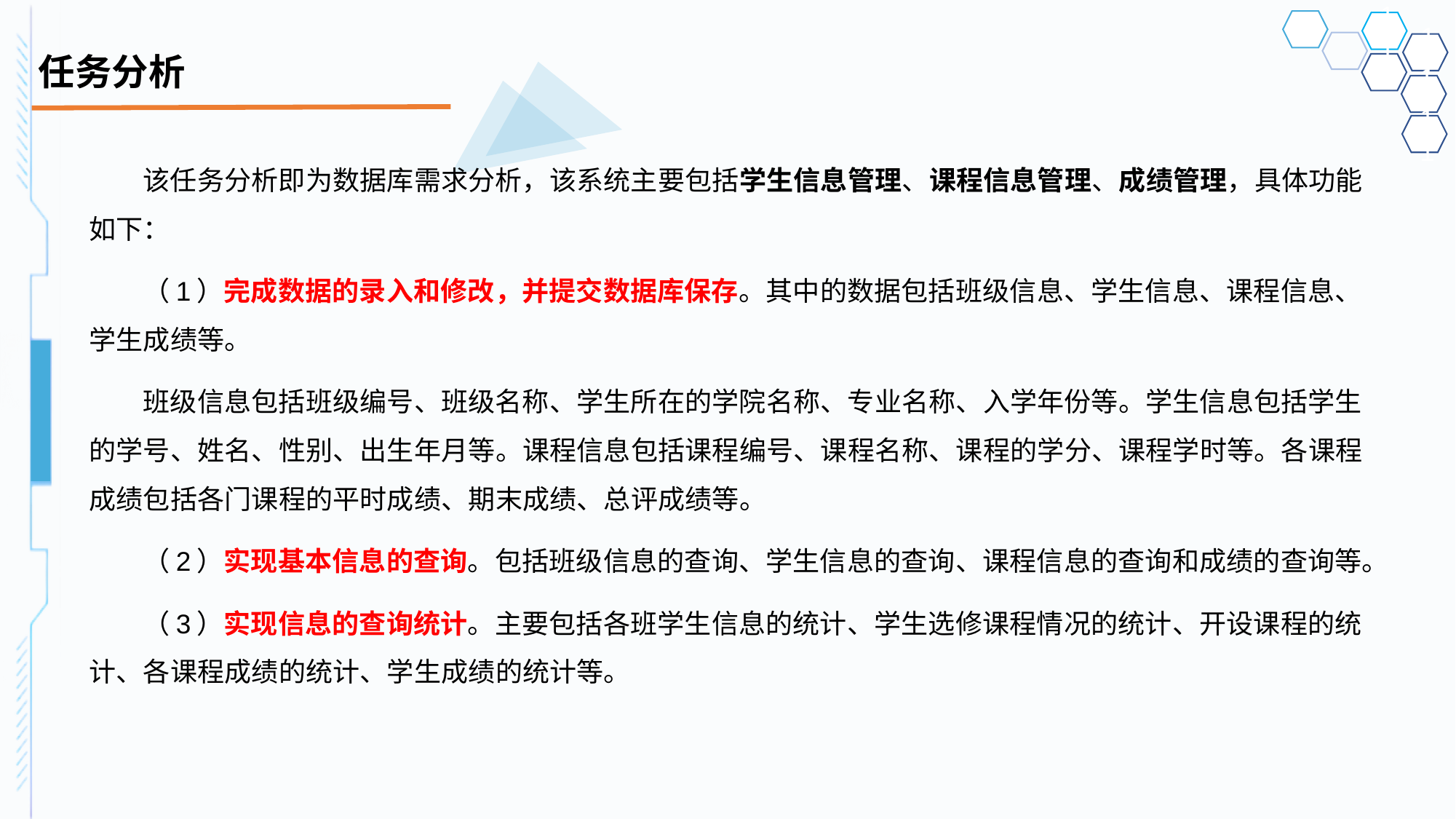

# 任务分析

该任务分析即为数据库需求分析，该系统主要包括学生信息管理、课程信息管理、成绩管理，具体功能如下：
（1）完成数据的录入和修改，并提交数据库保存。其中的数据包括班级信息、学生信息、课程信息、学生成绩等。
班级信息包括班级编号、班级名称、学生所在的学院名称、专业名称、入学年份等。学生信息包括学生的学号、姓名、性别、出生年月等。课程信息包括课程编号、课程名称、课程的学分、课程学时等。各课程成绩包括各门课程的平时成绩、期末成绩、总评成绩等。
（2）实现基本信息的查询。包括班级信息的查询、学生信息的查询、课程信息的查询和成绩的查询等。
（3）实现信息的查询统计。主要包括各班学生信息的统计、学生选修课程情况的统计、开设课程的统计、各课程成绩的统计、学生成绩的统计等。